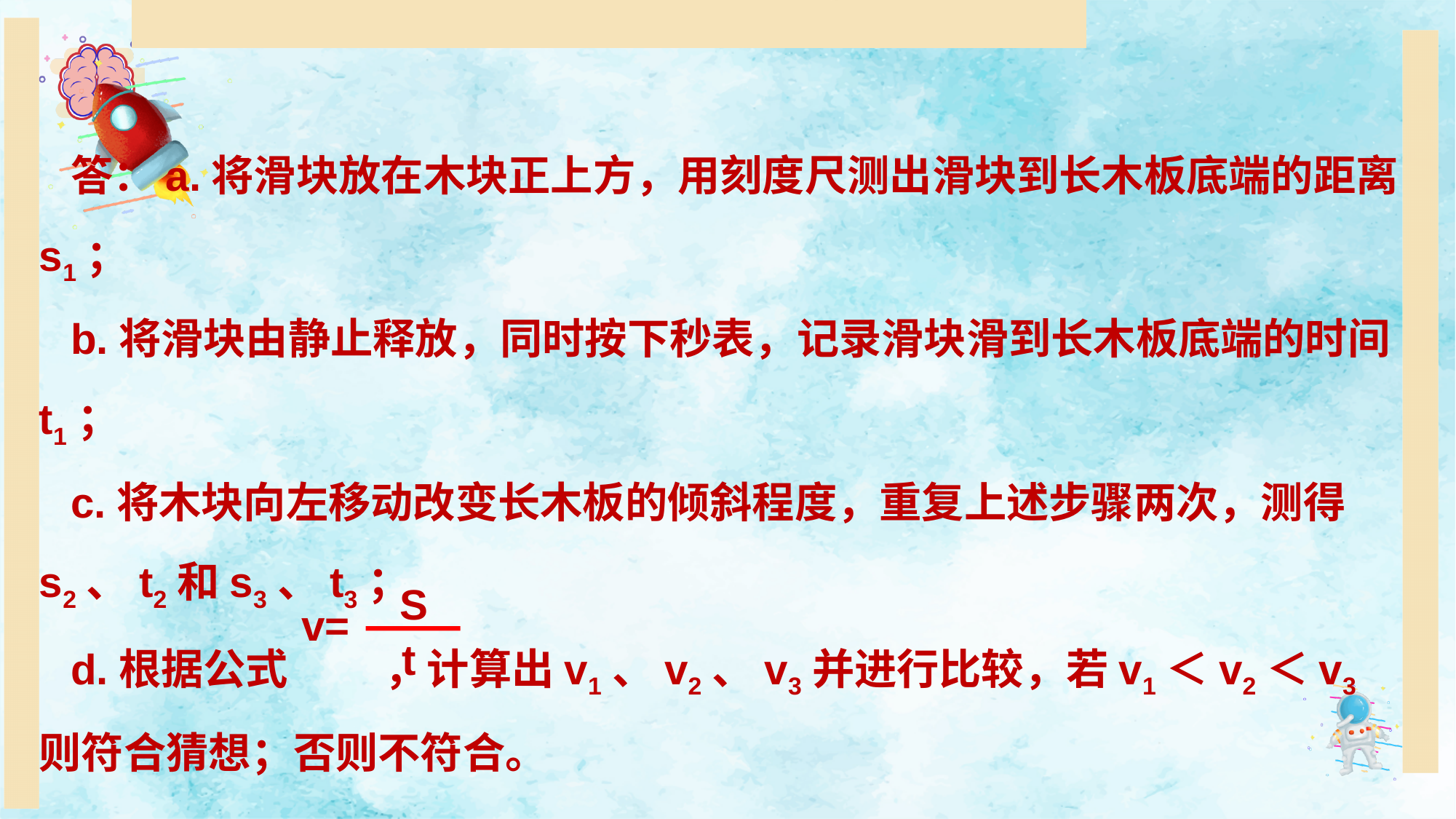

答：a.将滑块放在木块正上方，用刻度尺测出滑块到长木板底端的距离s1；
b.将滑块由静止释放，同时按下秒表，记录滑块滑到长木板底端的时间t1；
c.将木块向左移动改变长木板的倾斜程度，重复上述步骤两次，测得s2、t2和s3、t3；
d.根据公式          ，计算出v1、v2、v3并进行比较，若v1＜v2＜v3则符合猜想；否则不符合。
    S
v=
t